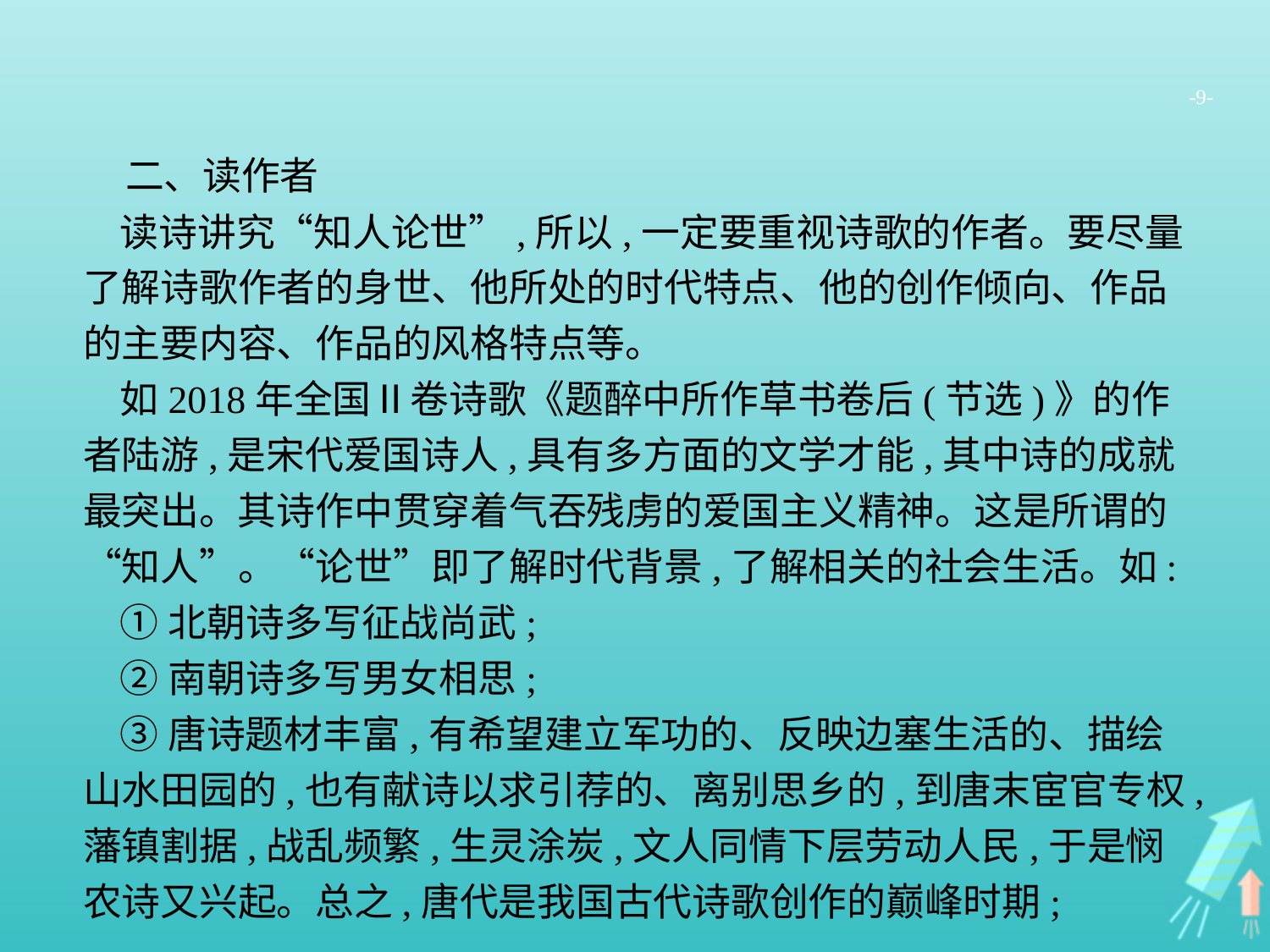

-9-
二、读作者
读诗讲究“知人论世”,所以,一定要重视诗歌的作者。要尽量了解诗歌作者的身世、他所处的时代特点、他的创作倾向、作品的主要内容、作品的风格特点等。
如2018年全国Ⅱ卷诗歌《题醉中所作草书卷后(节选)》的作者陆游,是宋代爱国诗人,具有多方面的文学才能,其中诗的成就最突出。其诗作中贯穿着气吞残虏的爱国主义精神。这是所谓的“知人”。“论世”即了解时代背景,了解相关的社会生活。如:
①北朝诗多写征战尚武;
②南朝诗多写男女相思;
③唐诗题材丰富,有希望建立军功的、反映边塞生活的、描绘山水田园的,也有献诗以求引荐的、离别思乡的,到唐末宦官专权,藩镇割据,战乱频繁,生灵涂炭,文人同情下层劳动人民,于是悯农诗又兴起。总之,唐代是我国古代诗歌创作的巅峰时期;